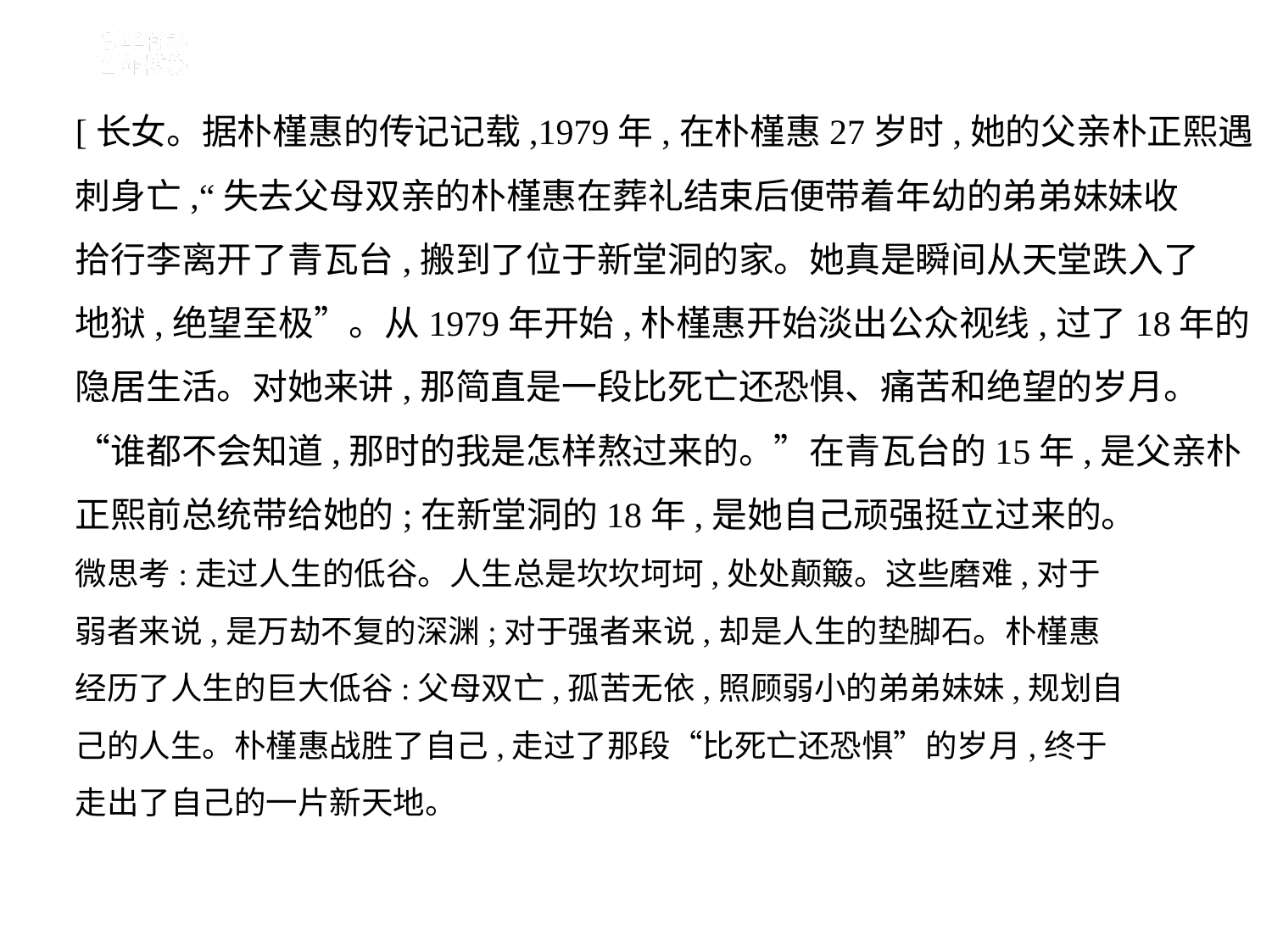

[长女。据朴槿惠的传记记载,1979年,在朴槿惠27岁时,她的父亲朴正熙遇
刺身亡,“失去父母双亲的朴槿惠在葬礼结束后便带着年幼的弟弟妹妹收
拾行李离开了青瓦台,搬到了位于新堂洞的家。她真是瞬间从天堂跌入了
地狱,绝望至极”。从1979年开始,朴槿惠开始淡出公众视线,过了18年的
隐居生活。对她来讲,那简直是一段比死亡还恐惧、痛苦和绝望的岁月。
“谁都不会知道,那时的我是怎样熬过来的。”在青瓦台的15年,是父亲朴
正熙前总统带给她的;在新堂洞的18年,是她自己顽强挺立过来的。
微思考:走过人生的低谷。人生总是坎坎坷坷,处处颠簸。这些磨难,对于
弱者来说,是万劫不复的深渊;对于强者来说,却是人生的垫脚石。朴槿惠
经历了人生的巨大低谷:父母双亡,孤苦无依,照顾弱小的弟弟妹妹,规划自
己的人生。朴槿惠战胜了自己,走过了那段“比死亡还恐惧”的岁月,终于
走出了自己的一片新天地。